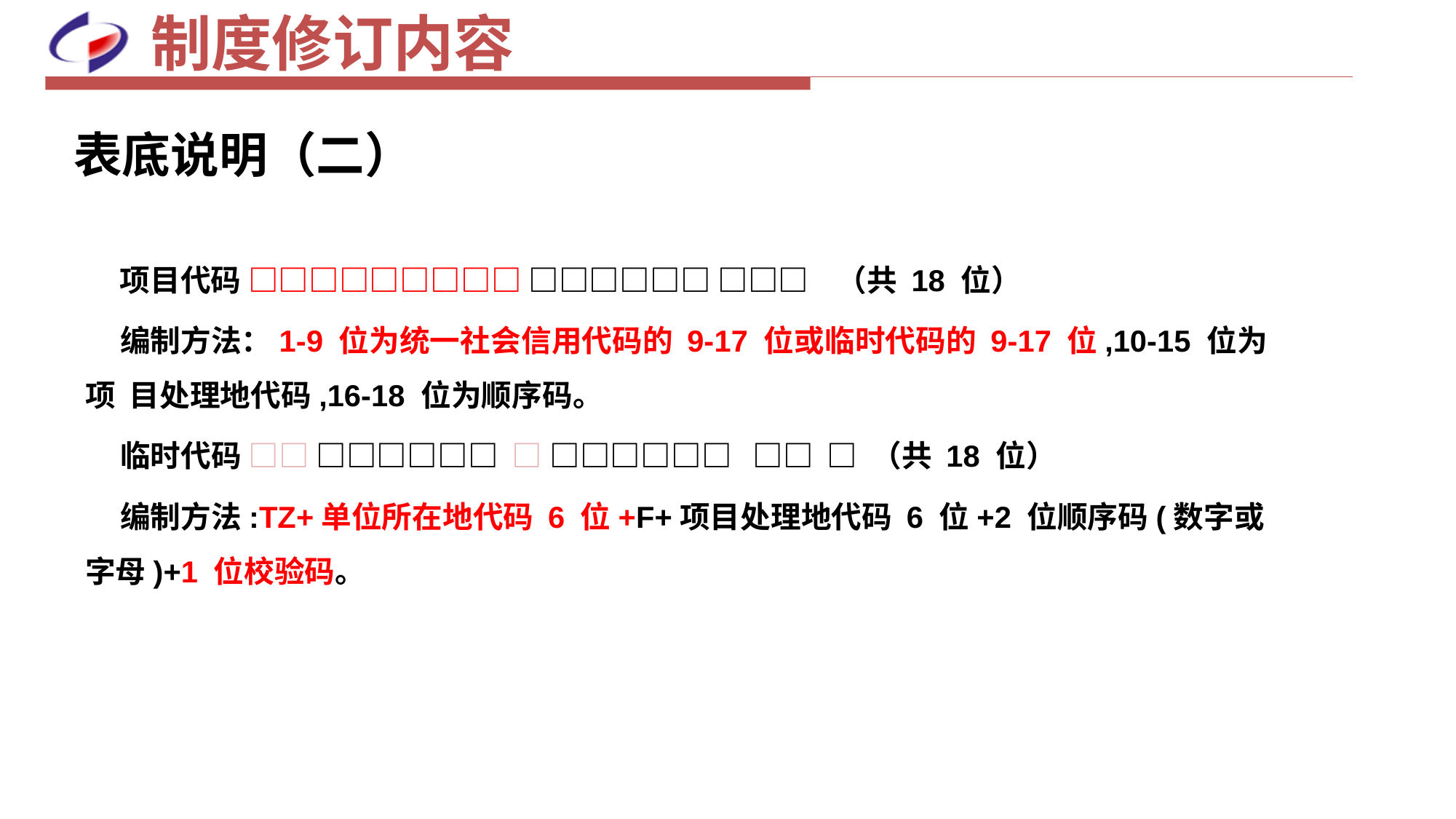

# 制度修订内容
表底说明（二）
    项目代码 □□□□□□□□□ □□□□□□ □□□    （共 18 位）
    编制方法：1-9 位为统一社会信用代码的 9-17 位或临时代码的 9-17 位,10-15 位为项  目处理地代码,16-18 位为顺序码。
    临时代码 □□ □□□□□□  □ □□□□□□   □□  □  （共 18 位）
    编制方法:TZ+单位所在地代码 6 位+F+项目处理地代码 6 位+2 位顺序码(数字或字母)+1 位校验码。